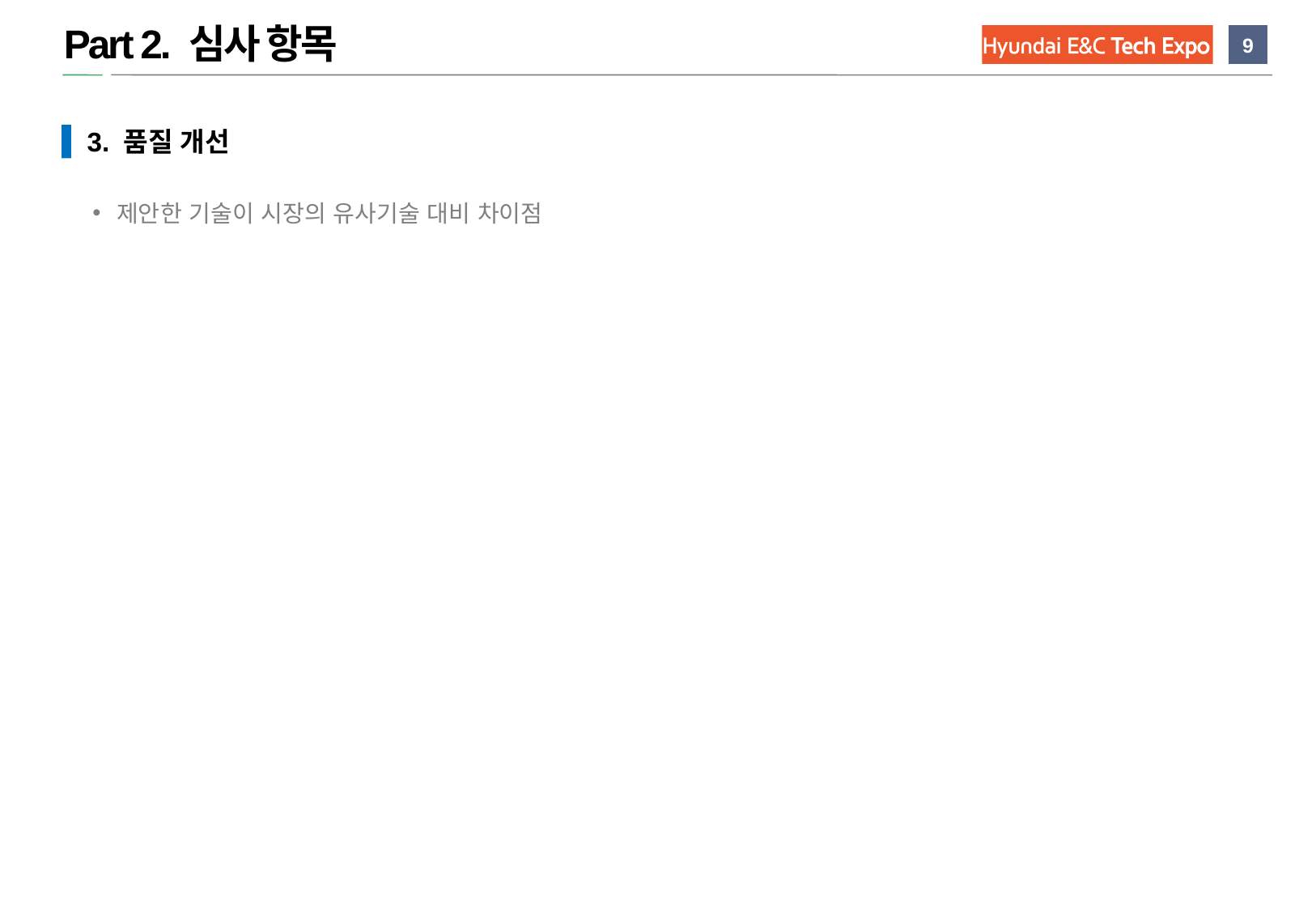

Part 2. 심사 항목
    3. 품질 개선

제안한 기술이 시장의 유사기술 대비 차이점